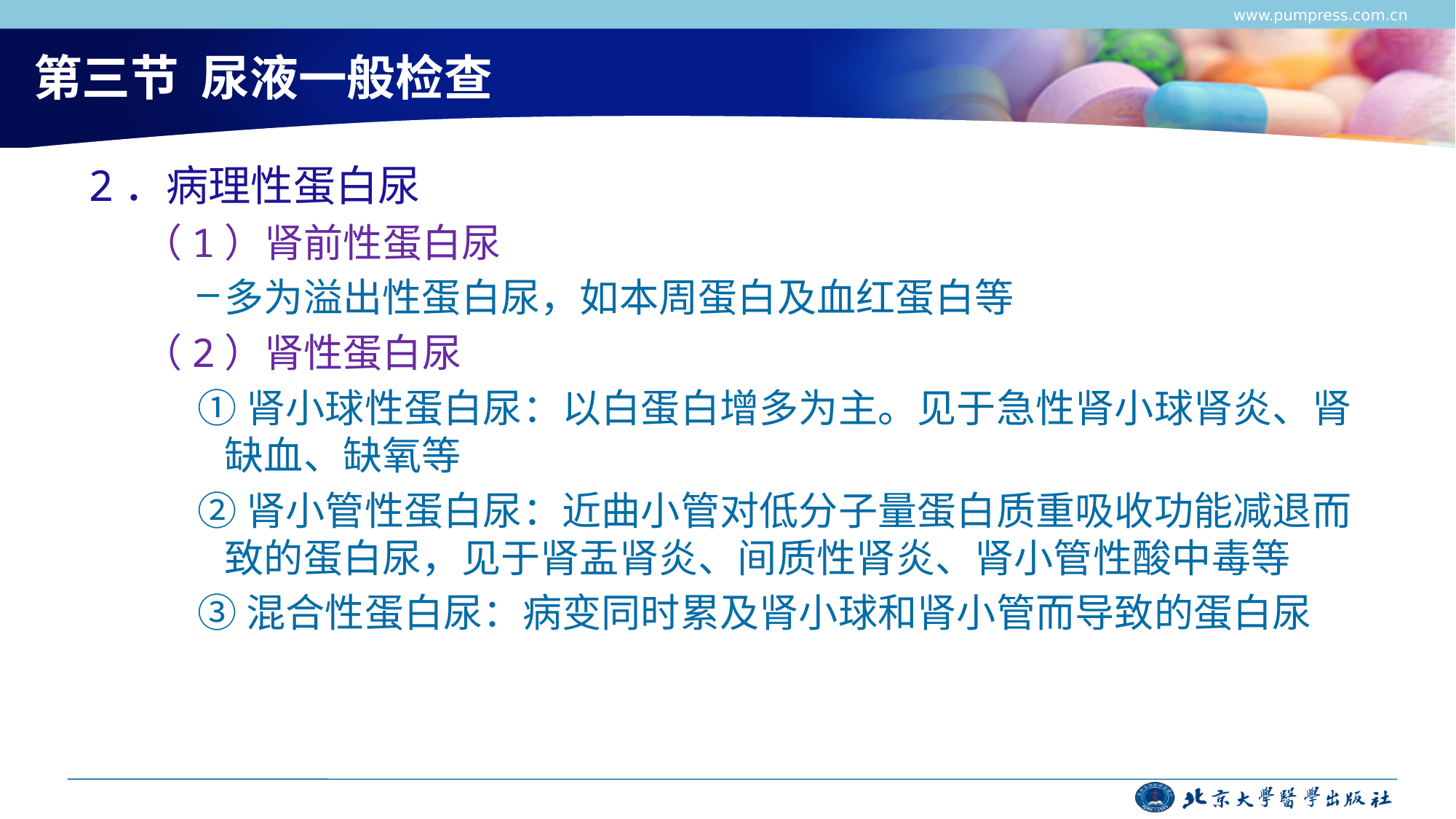

www.pumpress.com.cn
# 第三节  尿液一般检查
2．病理性蛋白尿
（1）肾前性蛋白尿
多为溢出性蛋白尿，如本周蛋白及血红蛋白等
（2）肾性蛋白尿
①肾小球性蛋白尿：以白蛋白增多为主。见于急性肾小球肾炎、肾缺血、缺氧等
②肾小管性蛋白尿：近曲小管对低分子量蛋白质重吸收功能减退而致的蛋白尿，见于肾盂肾炎、间质性肾炎、肾小管性酸中毒等
③混合性蛋白尿：病变同时累及肾小球和肾小管而导致的蛋白尿